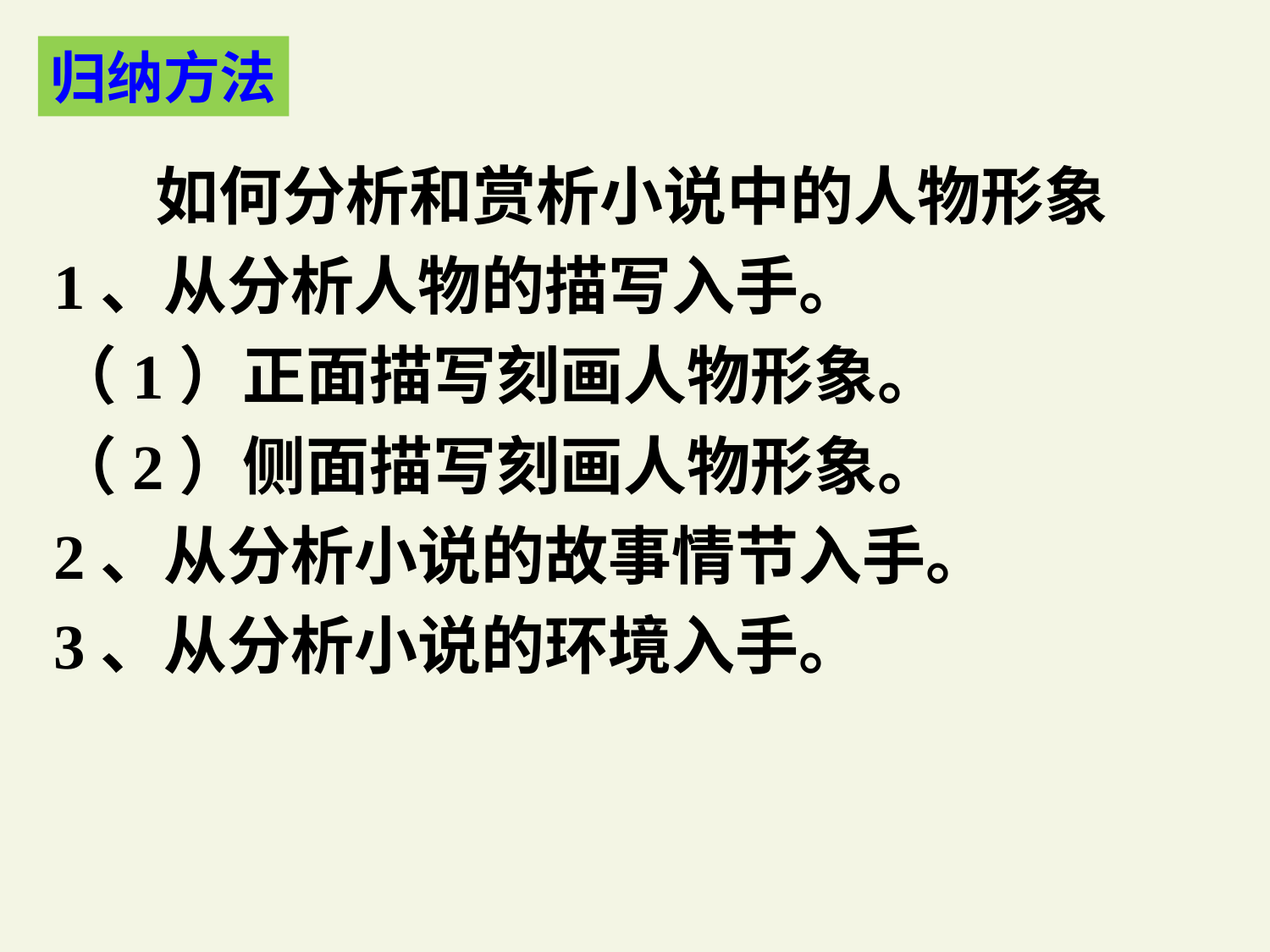

归纳方法
      如何分析和赏析小说中的人物形象
1、从分析人物的描写入手。
（1）正面描写刻画人物形象。
（2）侧面描写刻画人物形象。
2、从分析小说的故事情节入手。
3、从分析小说的环境入手。